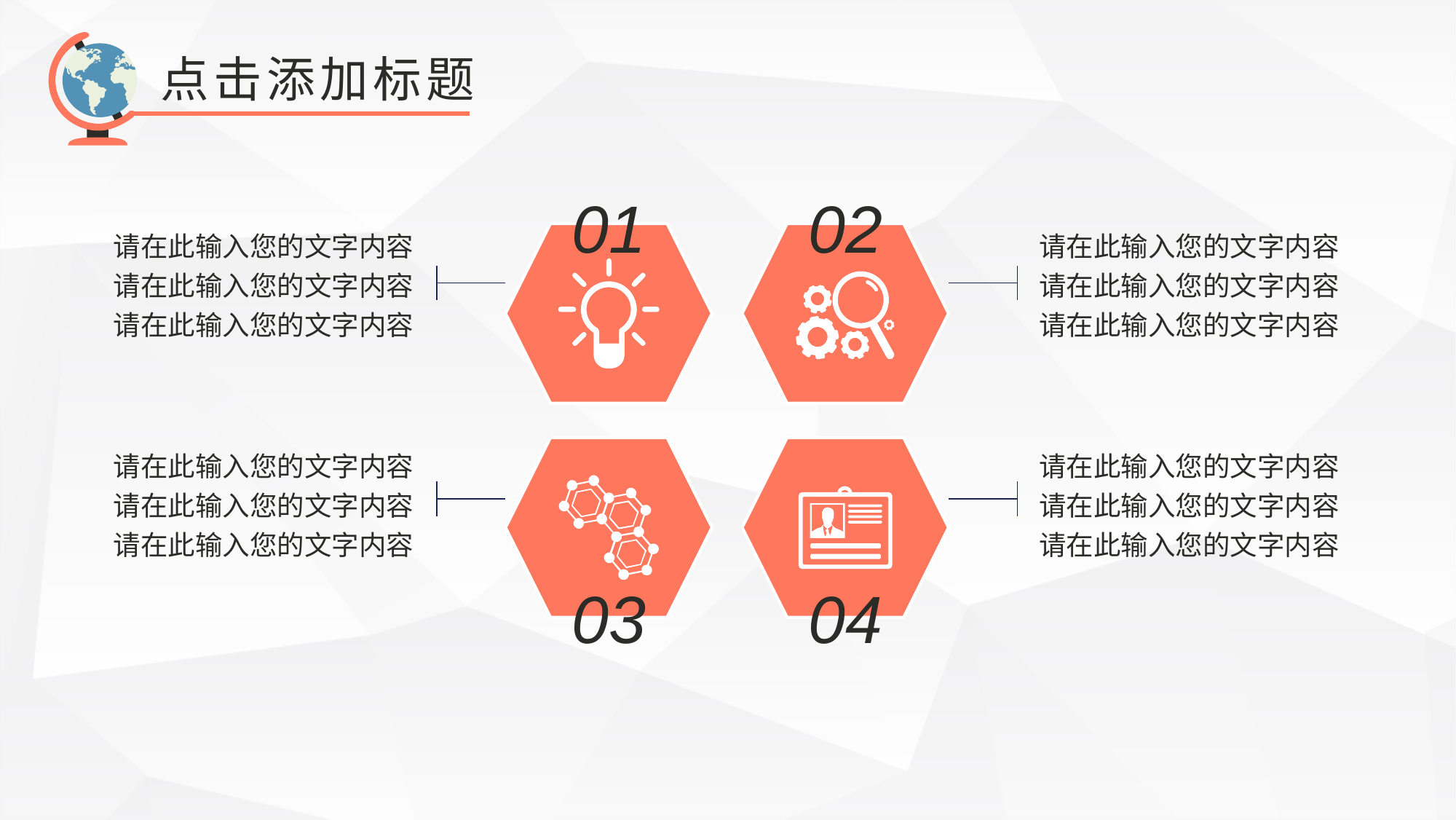

点击添加标题
01
02

请在此输入您的文字内容
请在此输入您的文字内容
请在此输入您的文字内容
请在此输入您的文字内容
请在此输入您的文字内容
请在此输入您的文字内容

请在此输入您的文字内容
请在此输入您的文字内容
请在此输入您的文字内容
请在此输入您的文字内容
请在此输入您的文字内容
请在此输入您的文字内容

03
04